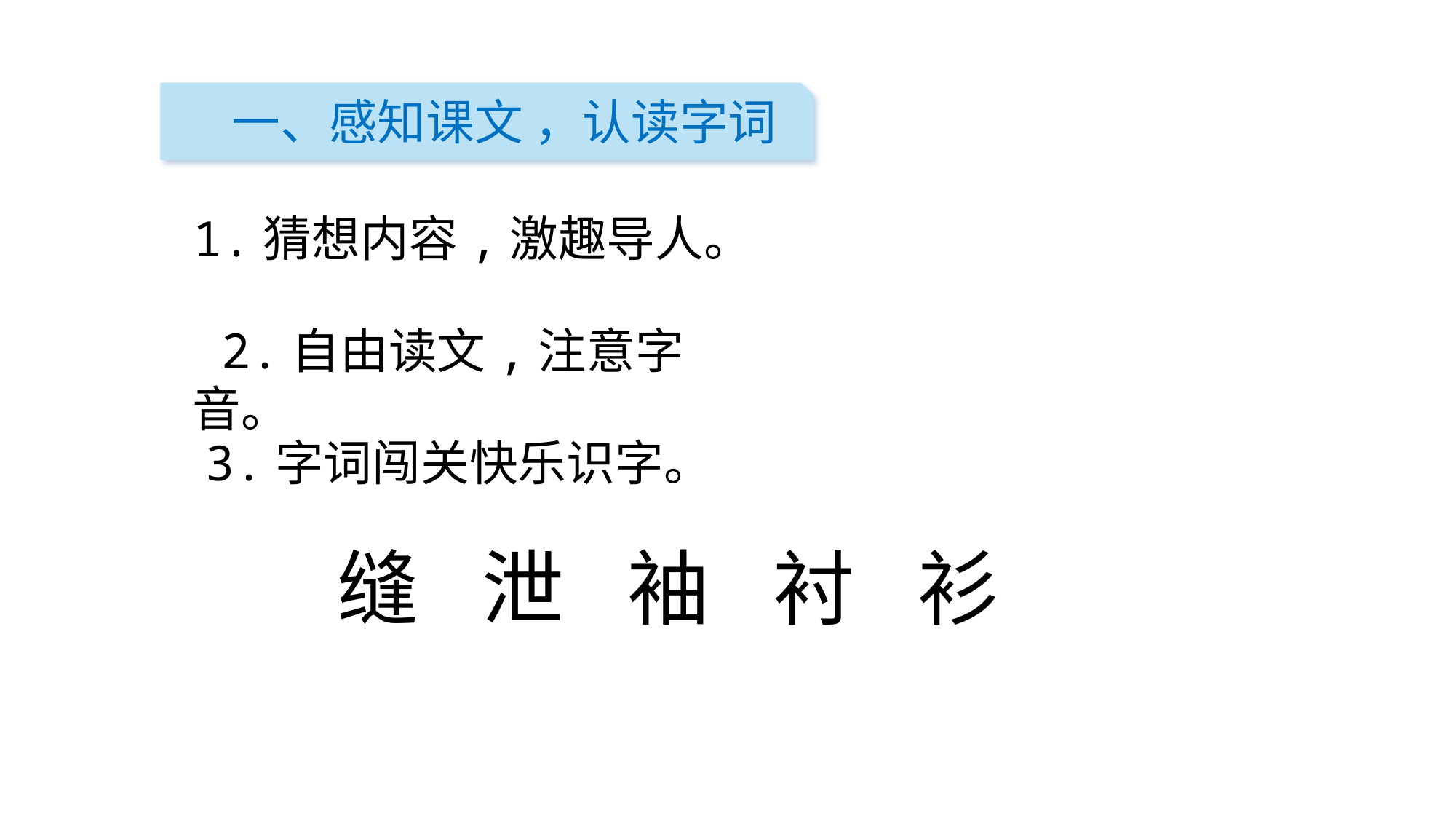

一、感知课文 ，认读字词
https://www.ypppt.com/
1.猜想内容,激趣导人。
 2.自由读文,注意字音。
3.字词闯关快乐识字。
缝
泄
袖
衬
衫